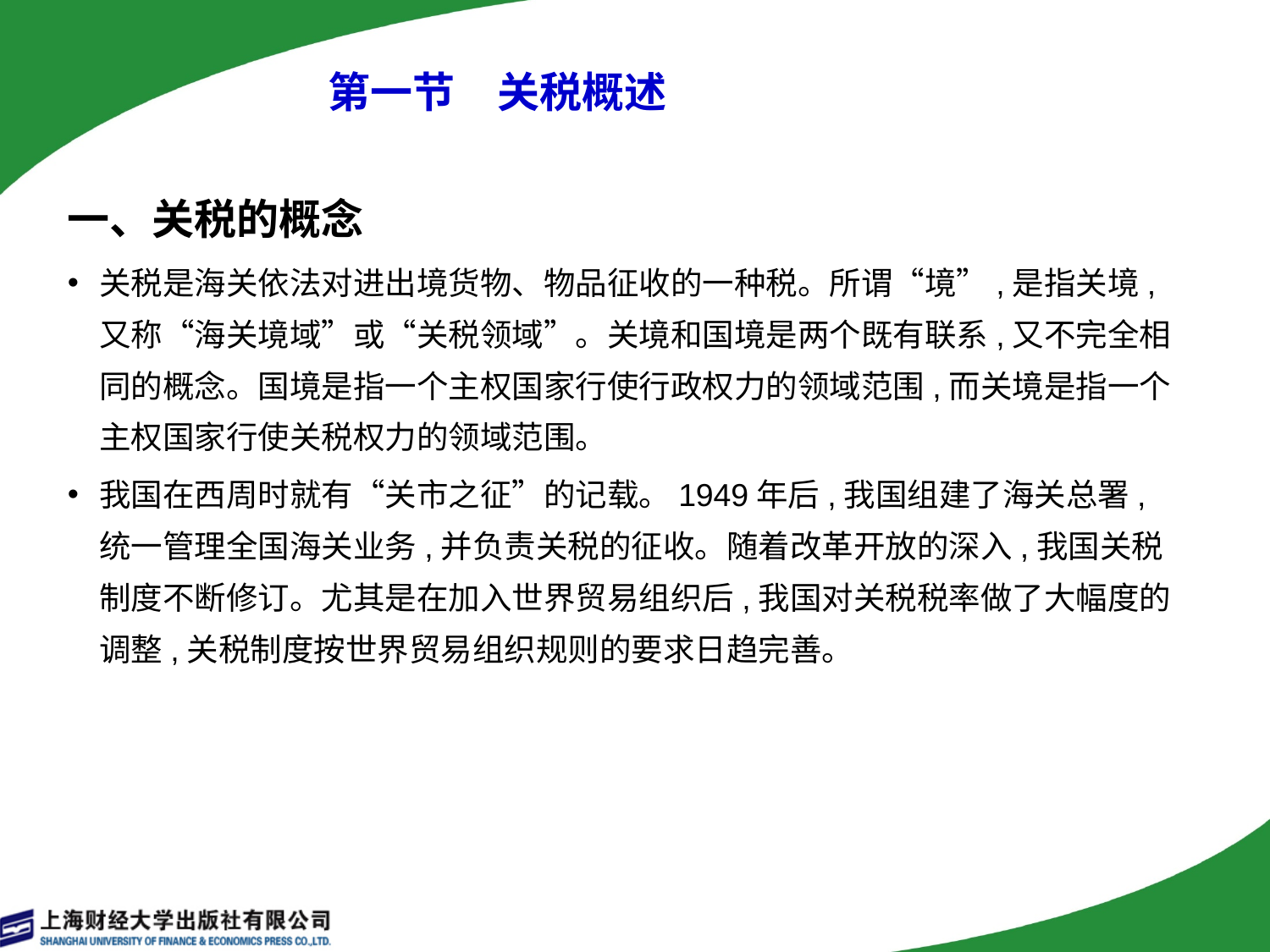

# 第一节　关税概述
一、关税的概念
关税是海关依法对进出境货物、物品征收的一种税。所谓“境”,是指关境,又称“海关境域”或“关税领域”。关境和国境是两个既有联系,又不完全相同的概念。国境是指一个主权国家行使行政权力的领域范围,而关境是指一个主权国家行使关税权力的领域范围。
我国在西周时就有“关市之征”的记载。1949年后,我国组建了海关总署,统一管理全国海关业务,并负责关税的征收。随着改革开放的深入,我国关税制度不断修订。尤其是在加入世界贸易组织后,我国对关税税率做了大幅度的调整,关税制度按世界贸易组织规则的要求日趋完善。